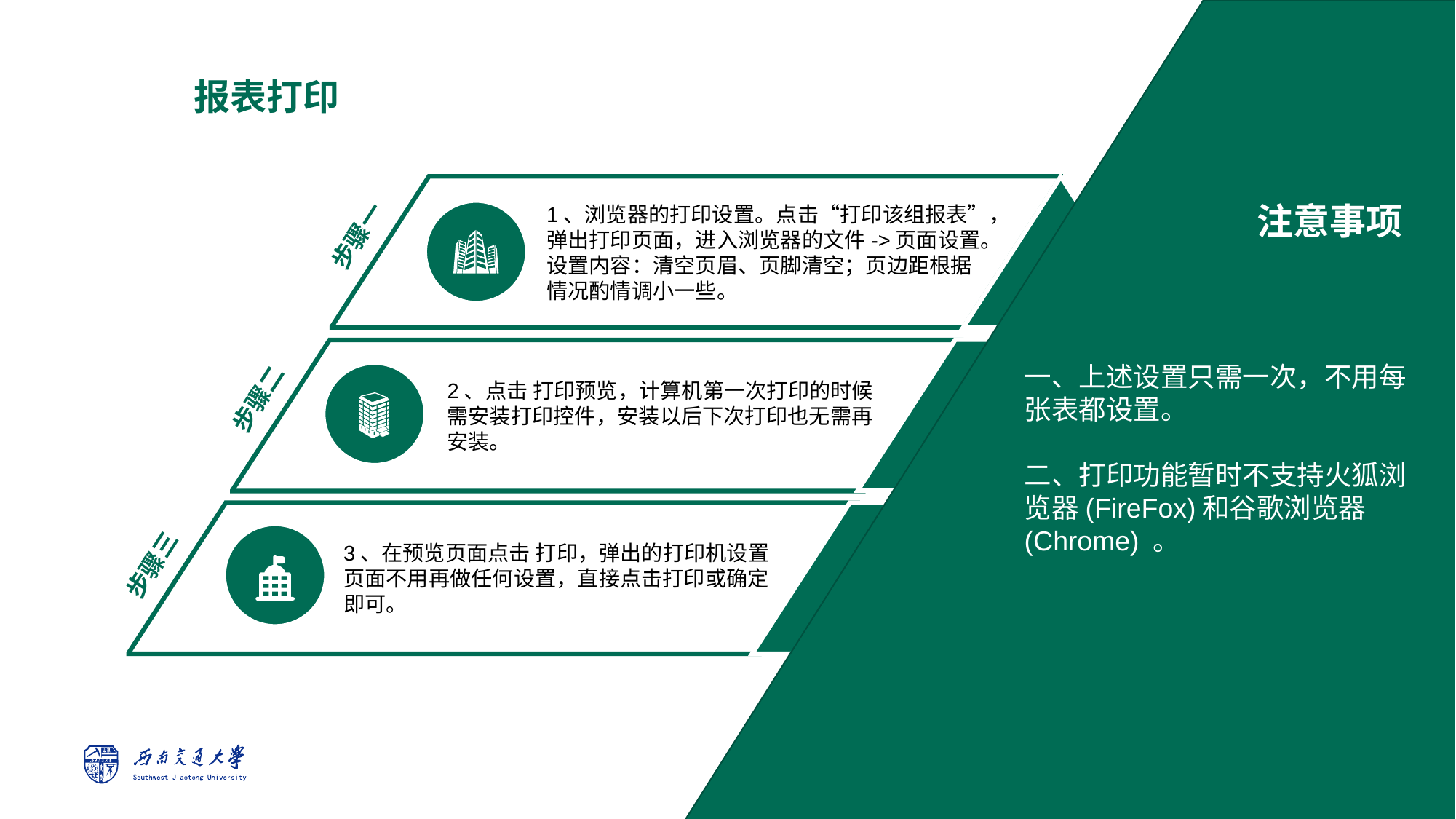

注意事项
一、上述设置只需一次，不用每张表都设置。

二、打印功能暂时不支持火狐浏览器(FireFox)和谷歌浏览器(Chrome) 。

报表打印
1、浏览器的打印设置。点击“打印该组报表”，
弹出打印页面，进入浏览器的文件->页面设置。
设置内容：清空页眉、页脚清空；页边距根据
情况酌情调小一些。

步骤一

01

2、点击 打印预览，计算机第一次打印的时候
需安装打印控件，安装以后下次打印也无需再
安装。

02
步骤二

3、在预览页面点击 打印，弹出的打印机设置
页面不用再做任何设置，直接点击打印或确定
即可。

03

步骤三

第 17 页